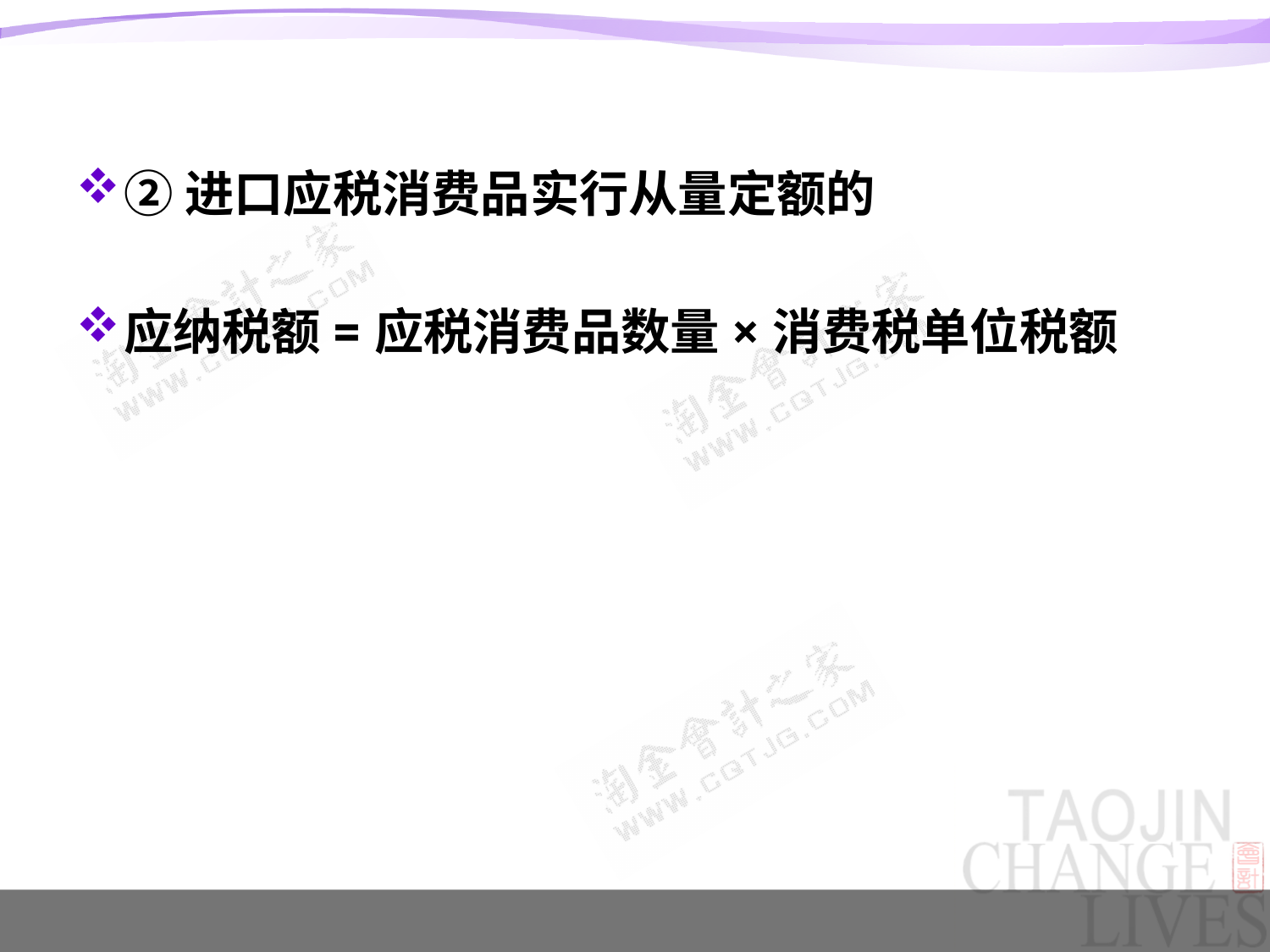

#
②进口应税消费品实行从量定额的

应纳税额=应税消费品数量×消费税单位税额